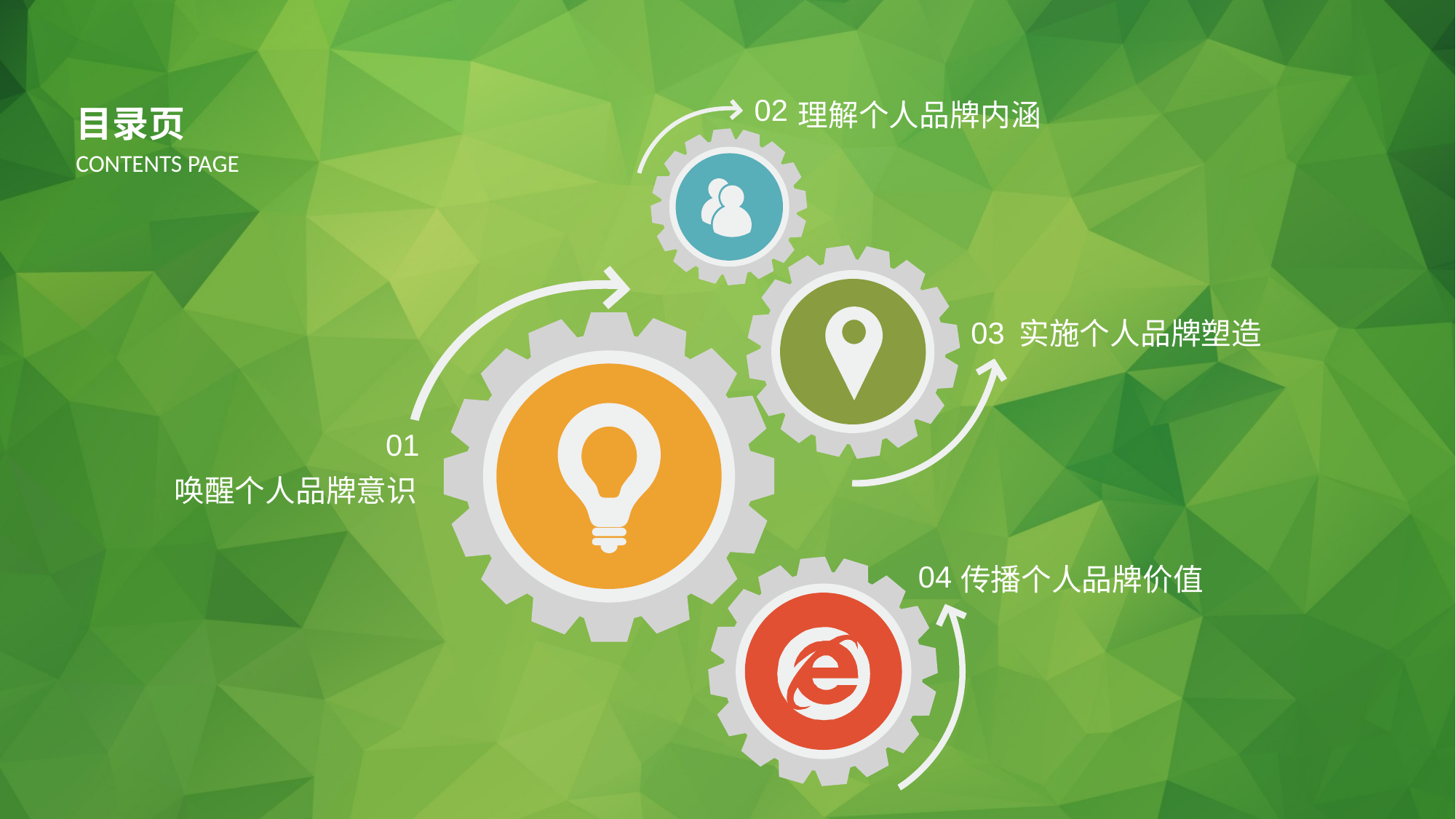

理解个人品牌内涵
02
目录页
CONTENTS PAGE

实施个人品牌塑造

03

01
唤醒个人品牌意识

传播个人品牌价值
04